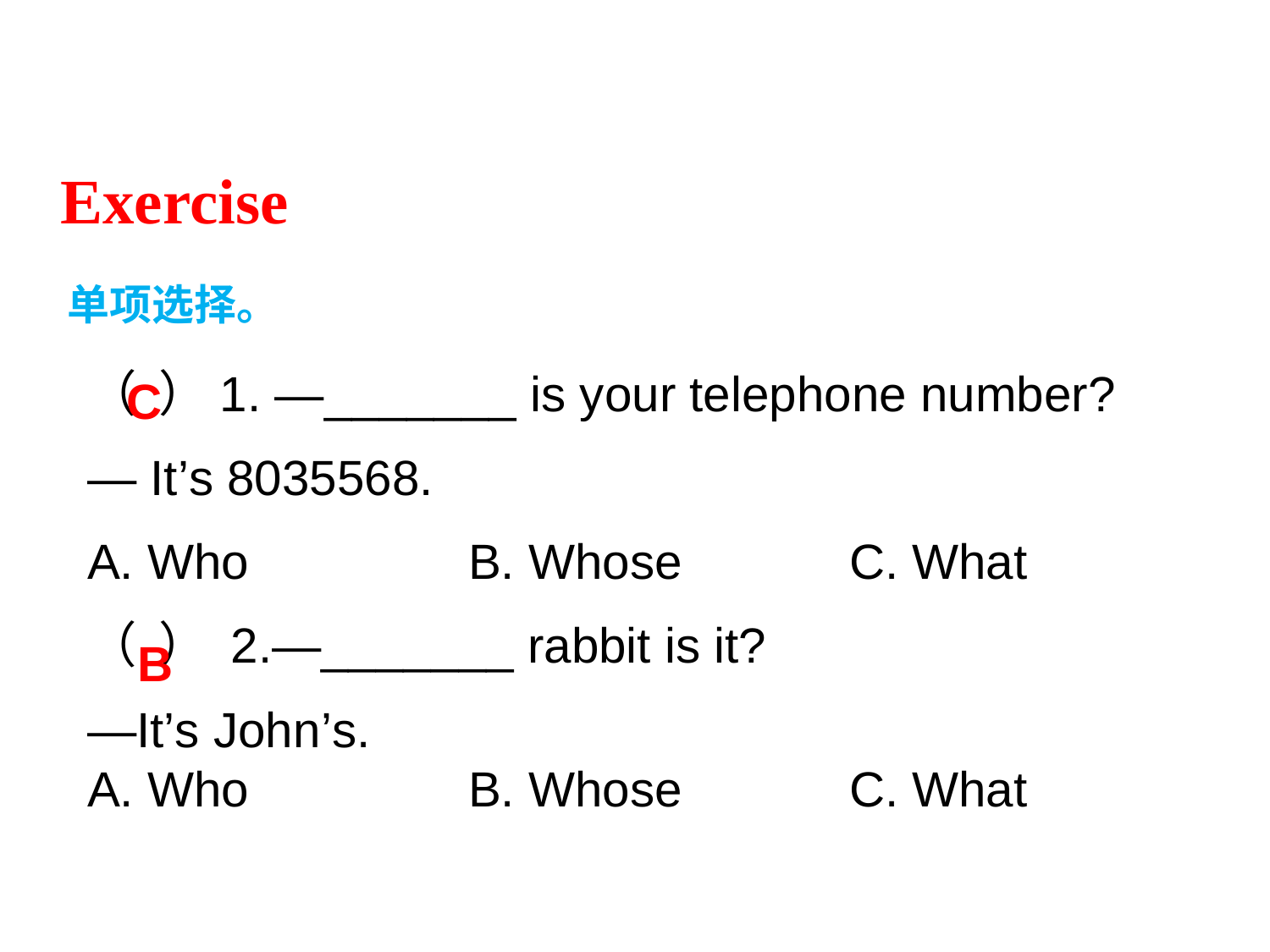

Exercise
单项选择。
（  ）1. —_______ is your telephone number?
— It’s 8035568.
A. Who     		B. Whose  		C. What
（  ） 2.—_______ rabbit is it?
—It’s John’s.
A. Who     		B. Whose  		C. What
C
B